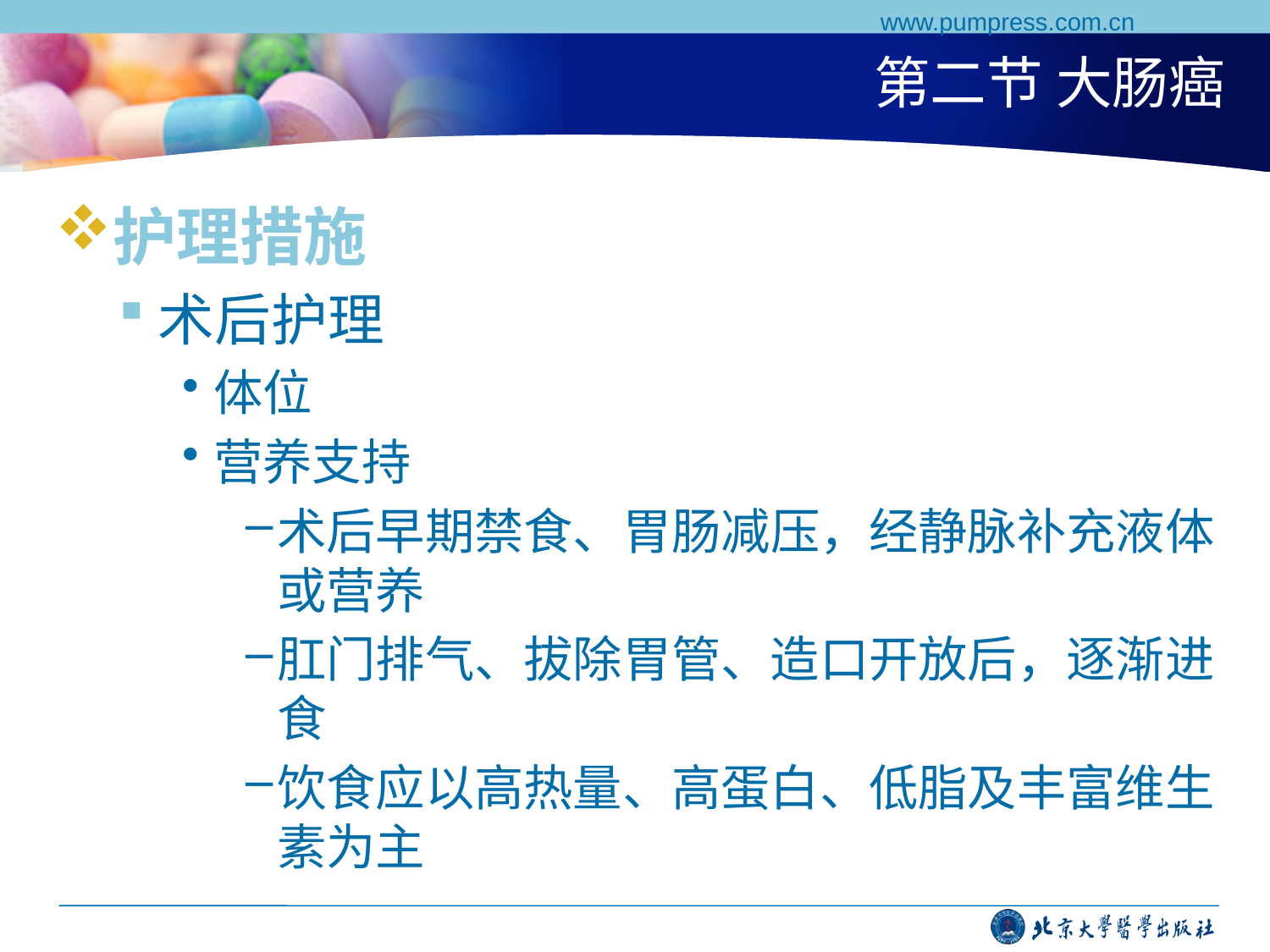

www.pumpress.com.cn
# 第二节 大肠癌
护理措施
术后护理
体位
营养支持
术后早期禁食、胃肠减压，经静脉补充液体或营养
肛门排气、拔除胃管、造口开放后，逐渐进食
饮食应以高热量、高蛋白、低脂及丰富维生素为主